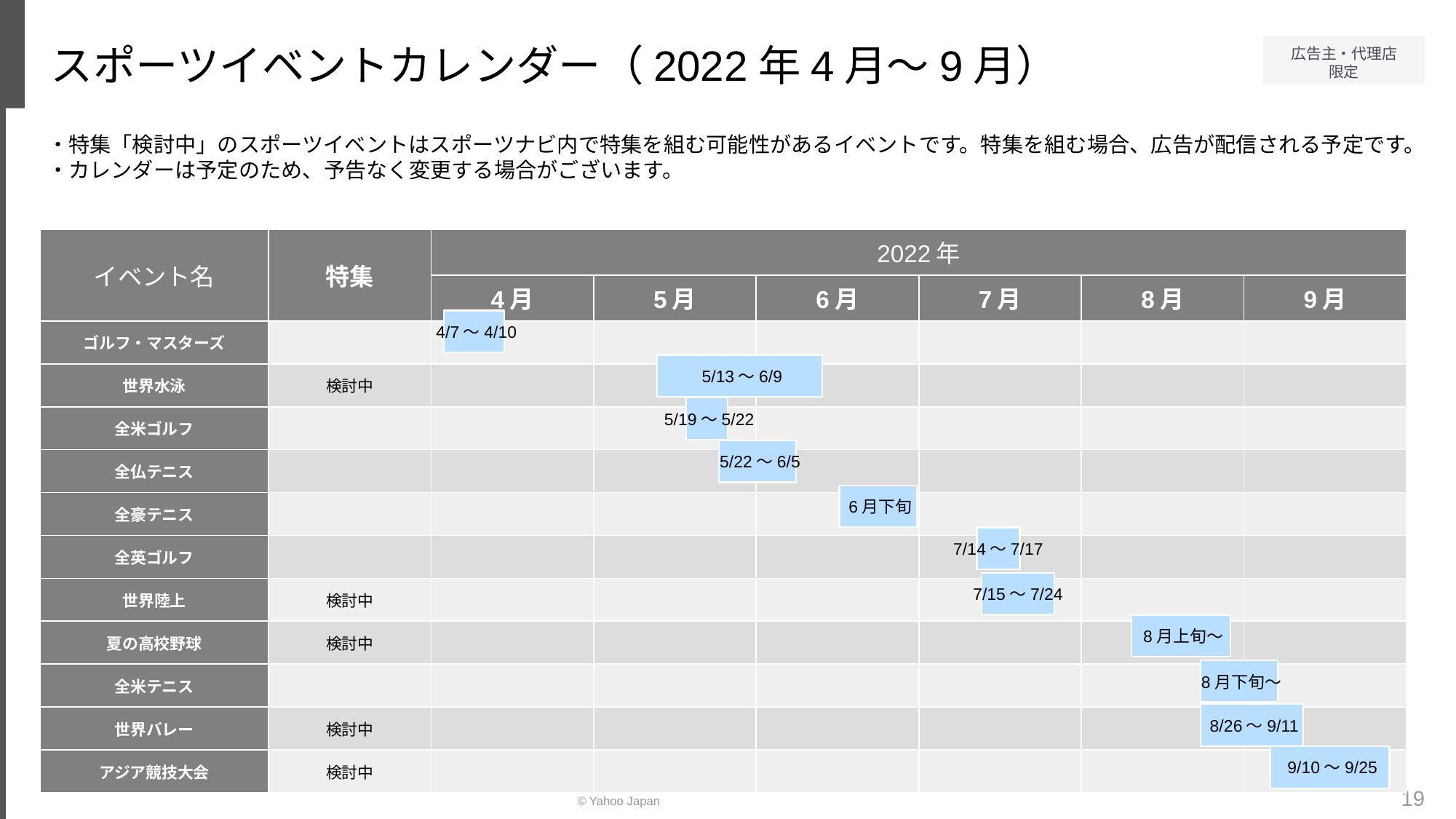

スポーツイベントカレンダー（2022年4月～9月）
広告主・代理店
限定
・特集「検討中」のスポーツイベントはスポーツナビ内で特集を組む可能性があるイベントです。特集を組む場合、広告が配信される予定です。
・カレンダーは予定のため、予告なく変更する場合がございます。
| イベント名 | 特集 | 2022年 |  |  |  |  |  |
| --- | --- | --- | --- | --- | --- | --- | --- |
|  |  | 4月 | 5月 | 6月 | 7月 | 8月 | 9月 |
| ゴルフ・マスターズ |  |  |  |  |  |  |  |
| 世界水泳 | 検討中 |  |  |  |  |  |  |
| 全米ゴルフ |  |  |  |  |  |  |  |
| 全仏テニス |  |  |  |  |  |  |  |
| 全豪テニス |  |  |  |  |  |  |  |
| 全英ゴルフ |  |  |  |  |  |  |  |
| 世界陸上 | 検討中 |  |  |  |  |  |  |
| 夏の高校野球 | 検討中 |  |  |  |  |  |  |
| 全米テニス |  |  |  |  |  |  |  |
| 世界バレー | 検討中 |  |  |  |  |  |  |
| アジア競技大会 | 検討中 |  |  |  |  |  |  |
 4/7～4/10
 5/13～6/9
 5/19～5/22
 5/22～6/5
 6月下旬
 7/14～7/17
 7/15～7/24
 8月上旬～
 8月下旬～
 8/26～9/11
 9/10～9/25
19